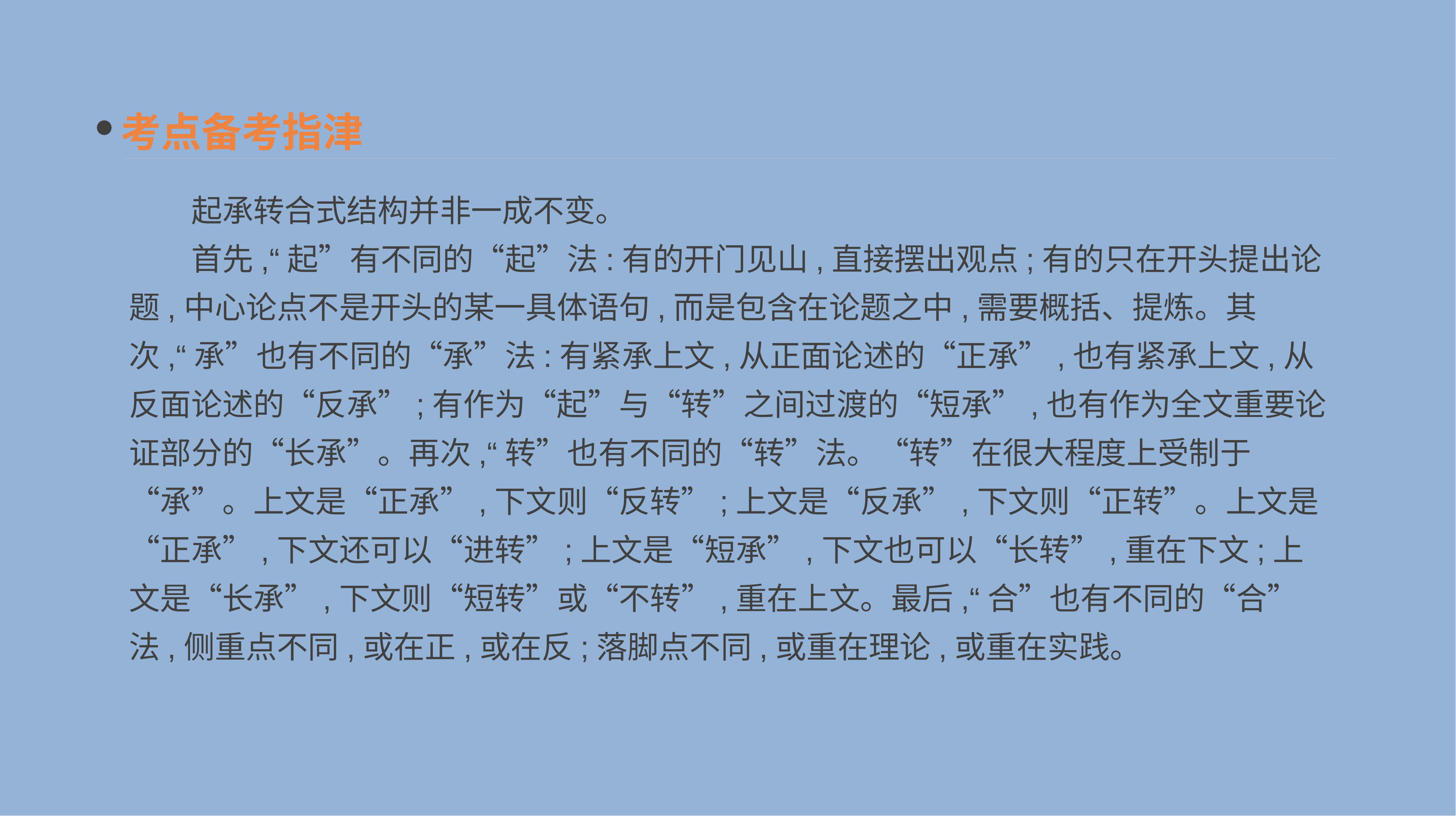

考点备考指津

　　起承转合式结构并非一成不变。
　　首先,“起”有不同的“起”法:有的开门见山,直接摆出观点;有的只在开头提出论题,中心论点不是开头的某一具体语句,而是包含在论题之中,需要概括、提炼。其次,“承”也有不同的“承”法:有紧承上文,从正面论述的“正承”,也有紧承上文,从反面论述的“反承”;有作为“起”与“转”之间过渡的“短承”,也有作为全文重要论证部分的“长承”。再次,“转”也有不同的“转”法。“转”在很大程度上受制于“承”。上文是“正承”,下文则“反转”;上文是“反承”,下文则“正转”。上文是“正承”,下文还可以“进转”;上文是“短承”,下文也可以“长转”,重在下文;上文是“长承”,下文则“短转”或“不转”,重在上文。最后,“合”也有不同的“合”法,侧重点不同,或在正,或在反;落脚点不同,或重在理论,或重在实践。